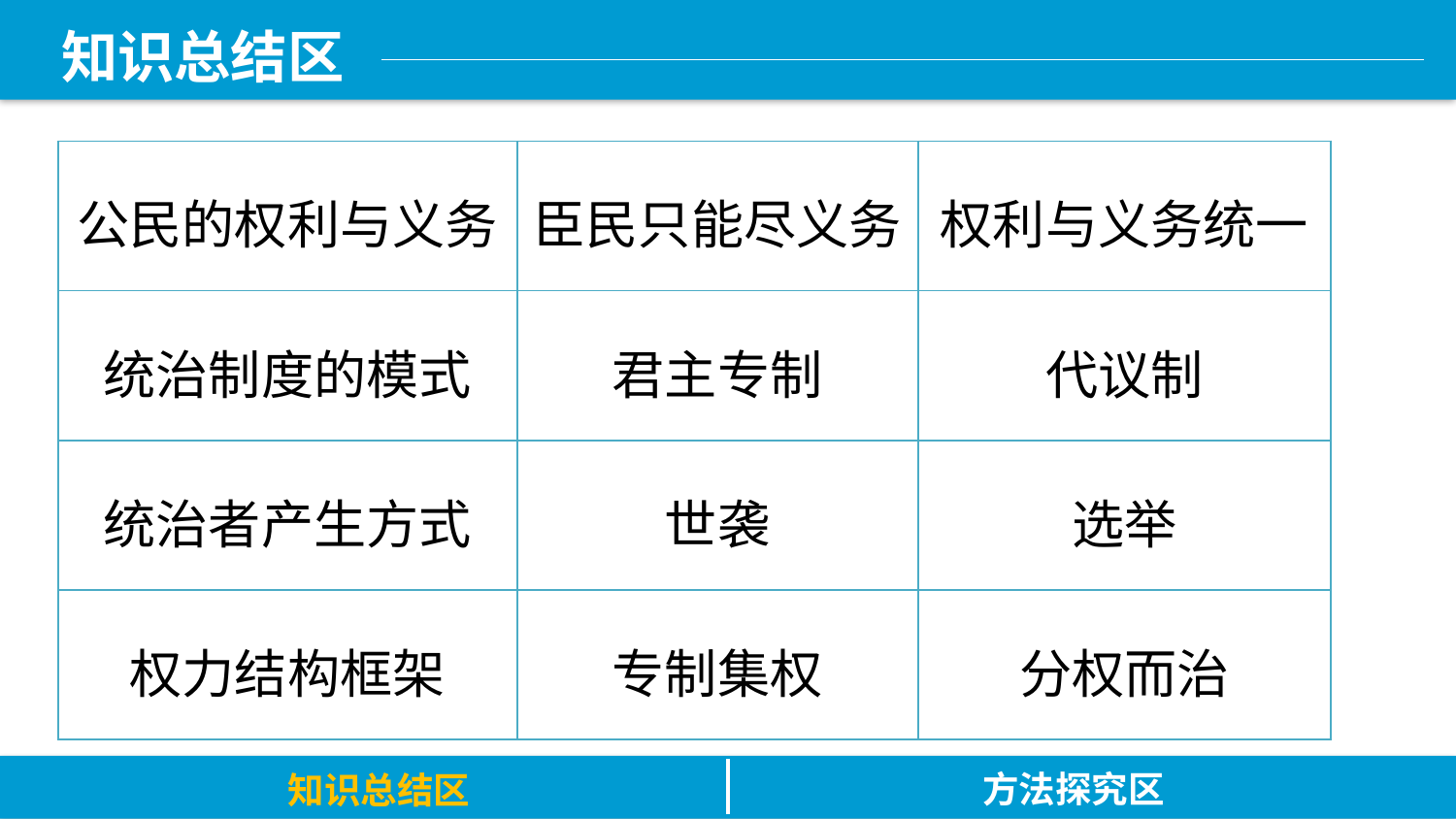

知识总结区
| 公民的权利与义务 | 臣民只能尽义务 | 权利与义务统一 |
| --- | --- | --- |
| 统治制度的模式 | 君主专制 | 代议制 |
| 统治者产生方式 | 世袭 | 选举 |
| 权力结构框架 | 专制集权 | 分权而治 |
方法探究区
知识总结区